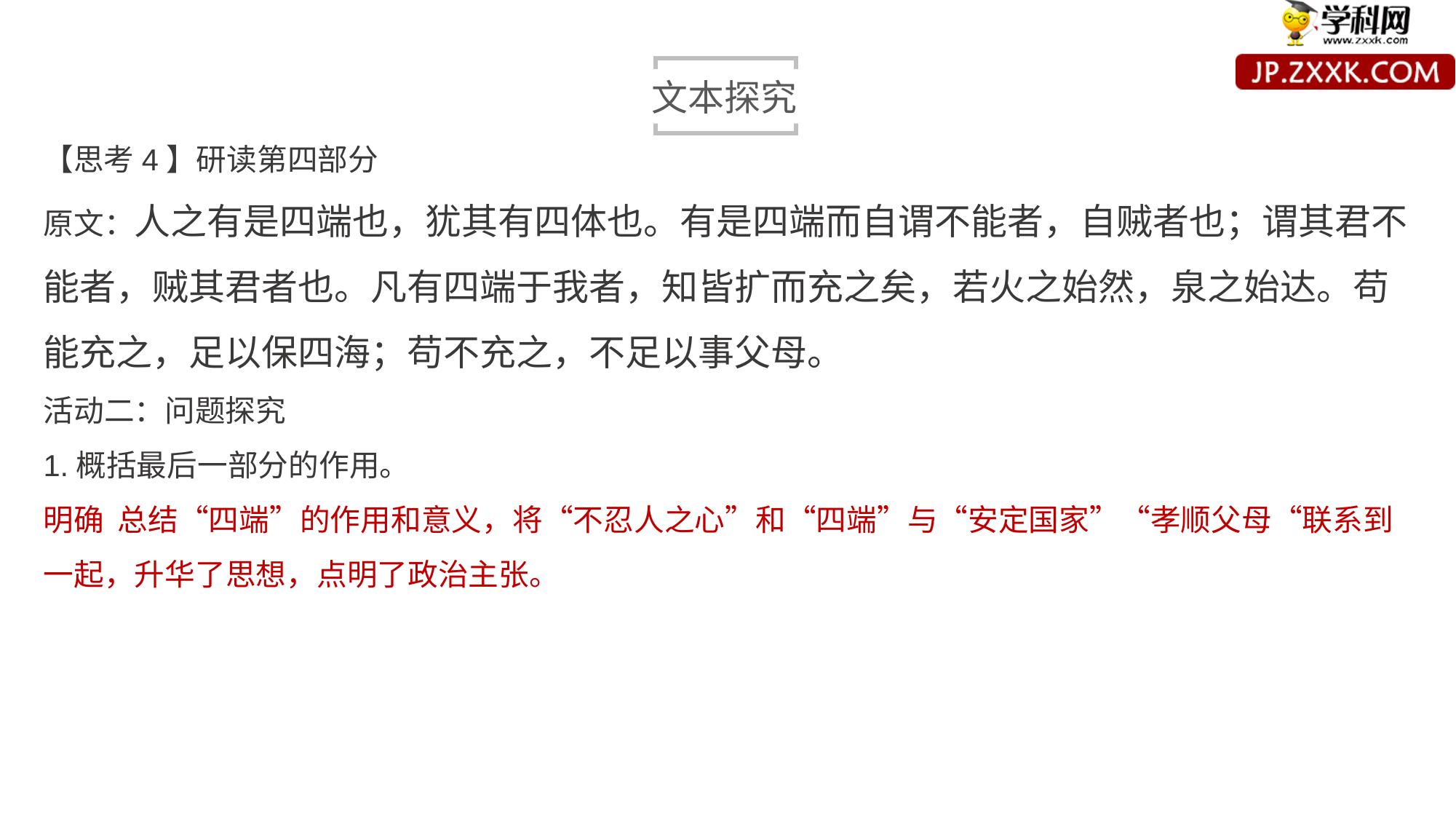

文本探究
【思考4】研读第四部分
原文：人之有是四端也，犹其有四体也。有是四端而自谓不能者，自贼者也；谓其君不能者，贼其君者也。凡有四端于我者，知皆扩而充之矣，若火之始然，泉之始达。苟能充之，足以保四海；苟不充之，不足以事父母。
活动二：问题探究
1.概括最后一部分的作用。
明确  总结“四端”的作用和意义，将“不忍人之心”和“四端”与“安定国家”“孝顺父母“联系到一起，升华了思想，点明了政治主张。